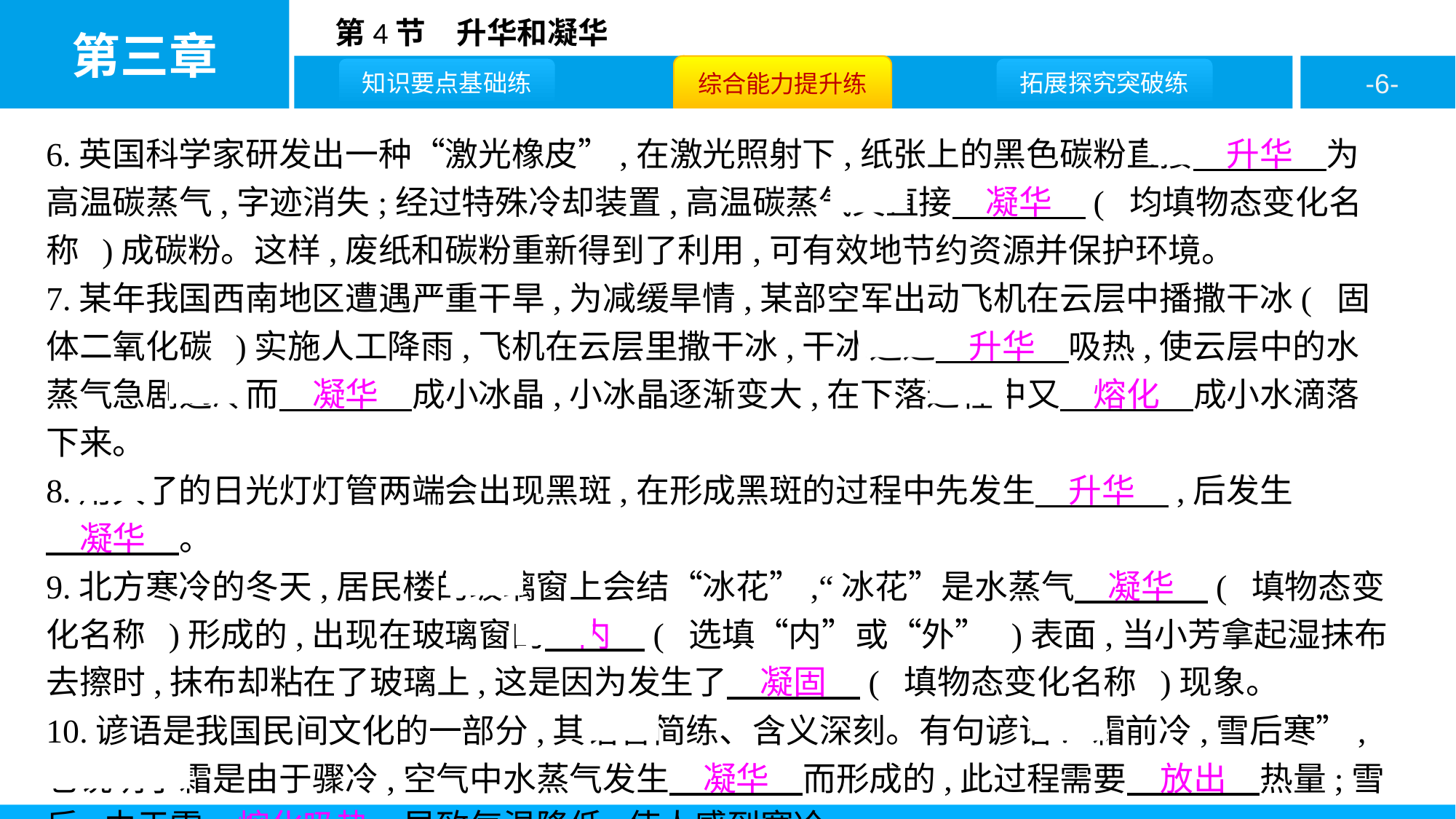

6.英国科学家研发出一种“激光橡皮”,在激光照射下,纸张上的黑色碳粉直接　升华　为高温碳蒸气,字迹消失;经过特殊冷却装置,高温碳蒸气又直接　凝华　(  均填物态变化名称  )成碳粉。这样,废纸和碳粉重新得到了利用,可有效地节约资源并保护环境。
7.某年我国西南地区遭遇严重干旱,为减缓旱情,某部空军出动飞机在云层中播撒干冰(  固体二氧化碳  )实施人工降雨,飞机在云层里撒干冰,干冰迅速　升华　吸热,使云层中的水蒸气急剧遇冷而　凝华　成小冰晶,小冰晶逐渐变大,在下落过程中又　熔化　成小水滴落下来。
8.用久了的日光灯灯管两端会出现黑斑,在形成黑斑的过程中先发生　升华　,后发生
　凝华　。
9.北方寒冷的冬天,居民楼的玻璃窗上会结“冰花”,“冰花”是水蒸气　凝华　(  填物态变化名称  )形成的,出现在玻璃窗的　内　(  选填“内”或“外”  )表面,当小芳拿起湿抹布去擦时,抹布却粘在了玻璃上,这是因为发生了　凝固　(  填物态变化名称  )现象。
10.谚语是我国民间文化的一部分,其语言简练、含义深刻。有句谚语:“霜前冷,雪后寒”,它说明了霜是由于骤冷,空气中水蒸气发生　凝华　而形成的,此过程需要　放出　热量;雪后,由于雪　熔化吸热　导致气温降低,使人感到寒冷。